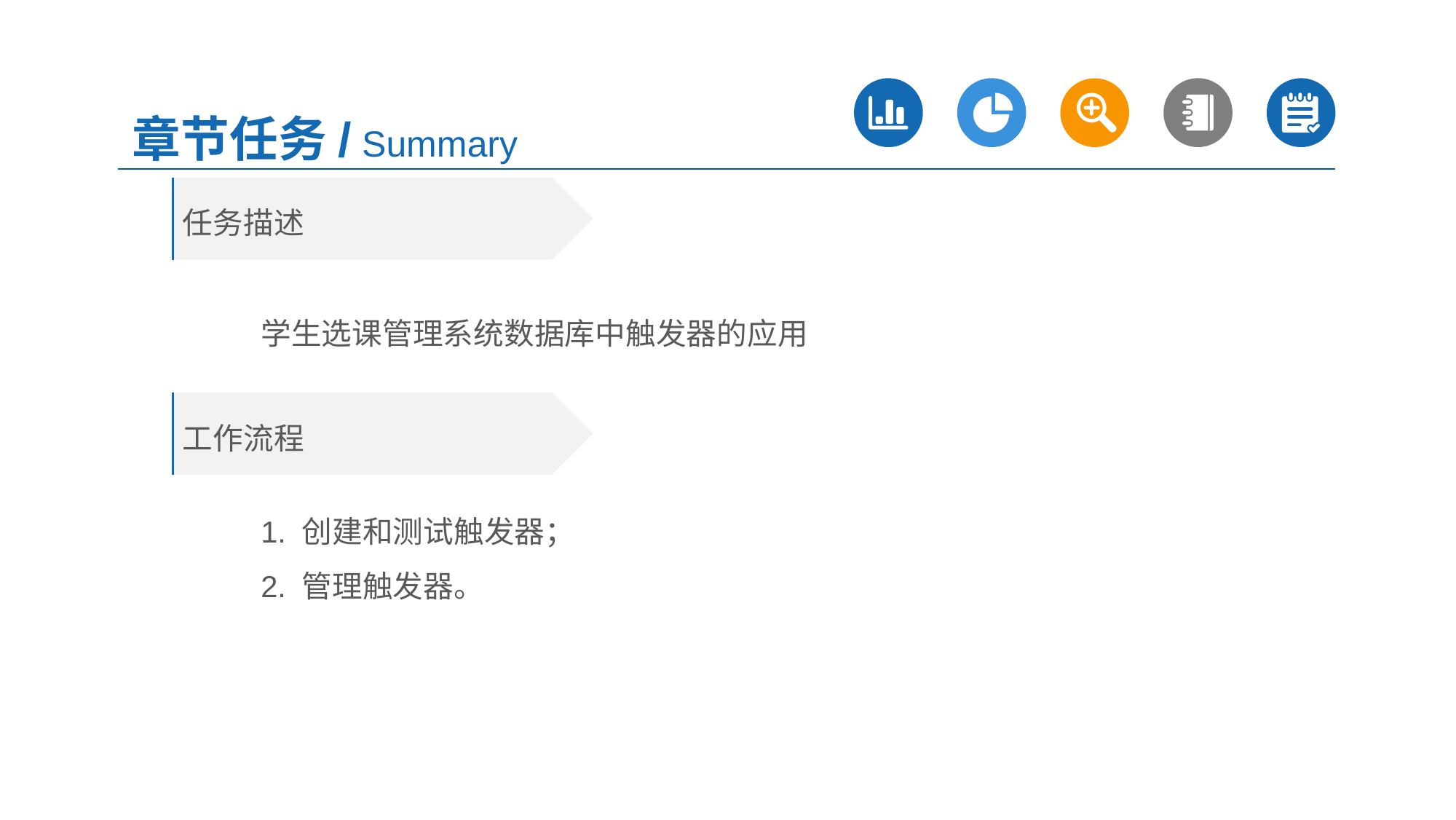

章节任务/ Summary
任务描述

学生选课管理系统数据库中触发器的应用
工作流程

1. 创建和测试触发器；
2. 管理触发器。